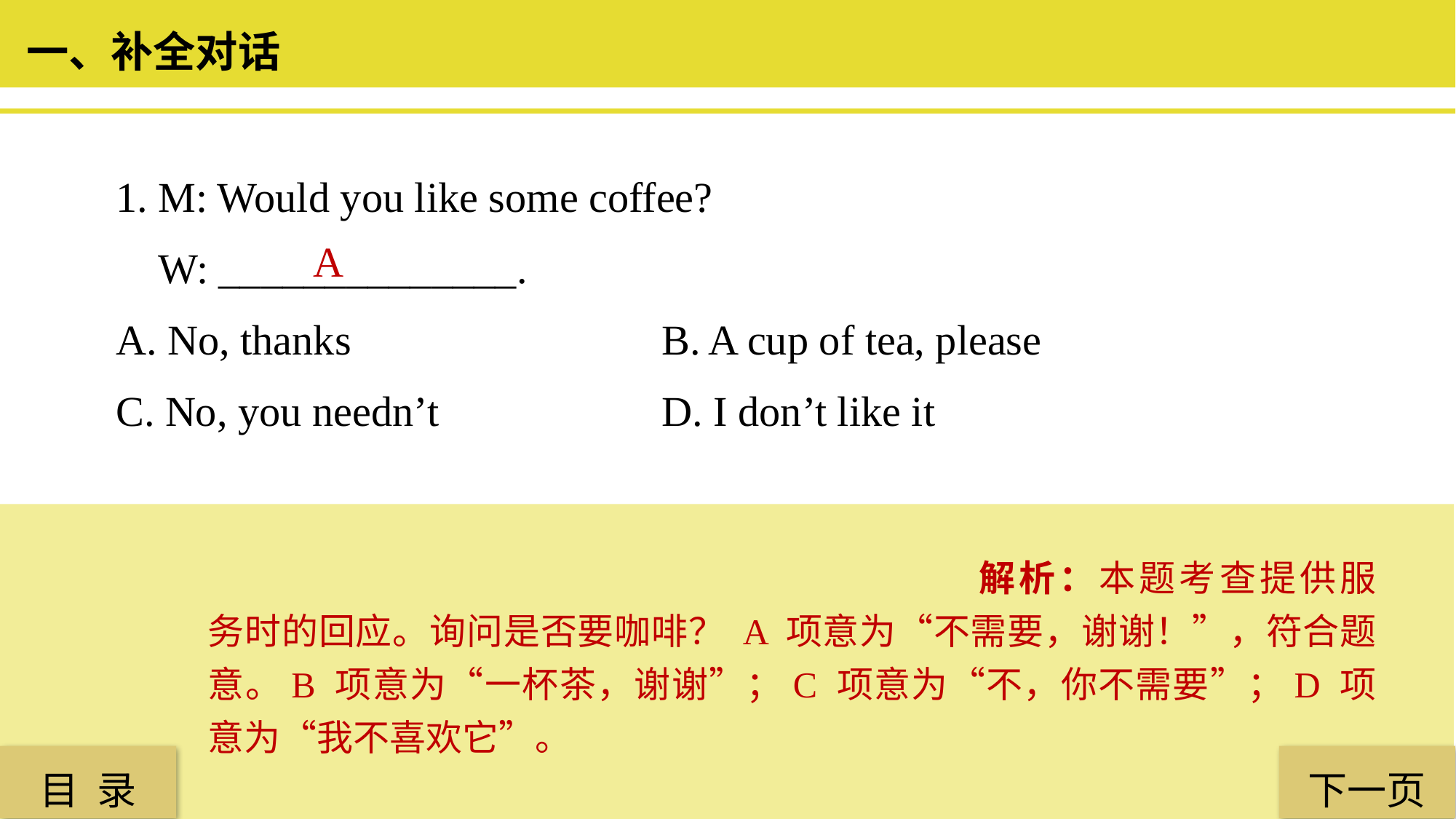

一、补全对话
1. M: Would you like some coffee?
    W: ______________.
A. No, thanks 			B. A cup of tea, please
C. No, you needn’t 		D. I don’t like it
 A
解析：本题考查提供服务时的回应。询问是否要咖啡？ A 项意为“不需要，谢谢！”，符合题意。B 项意为“一杯茶，谢谢”；C 项意为“不，你不需要”；D 项意为“我不喜欢它”。